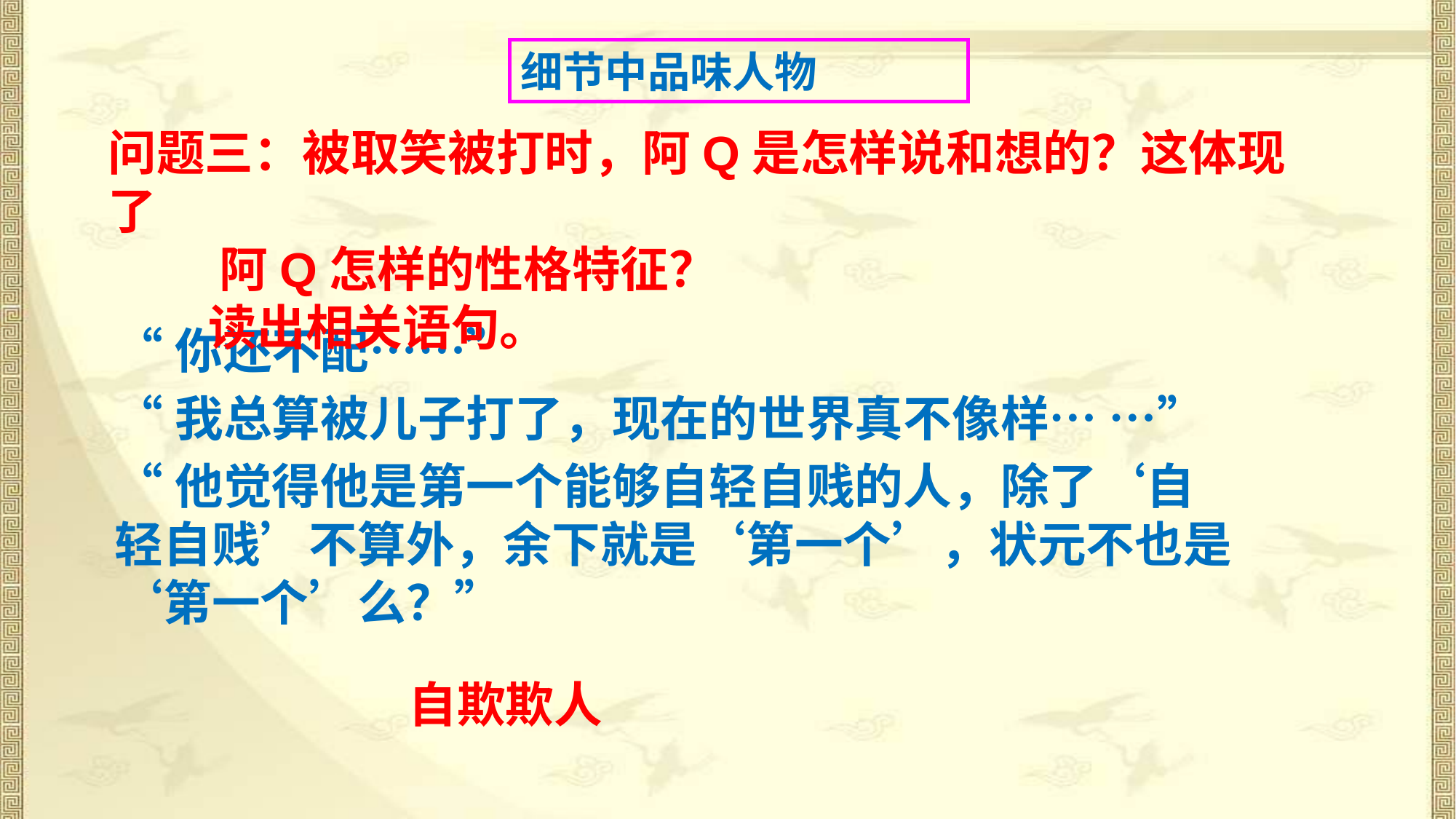

细节中品味人物
问题三：被取笑被打时，阿Q是怎样说和想的？这体现了
         阿Q怎样的性格特征？
        读出相关语句。
“你还不配……”
“我总算被儿子打了，现在的世界真不像样… …”
“他觉得他是第一个能够自轻自贱的人，除了‘自轻自贱’不算外，余下就是‘第一个’，状元不也是‘第一个’么？”
自欺欺人